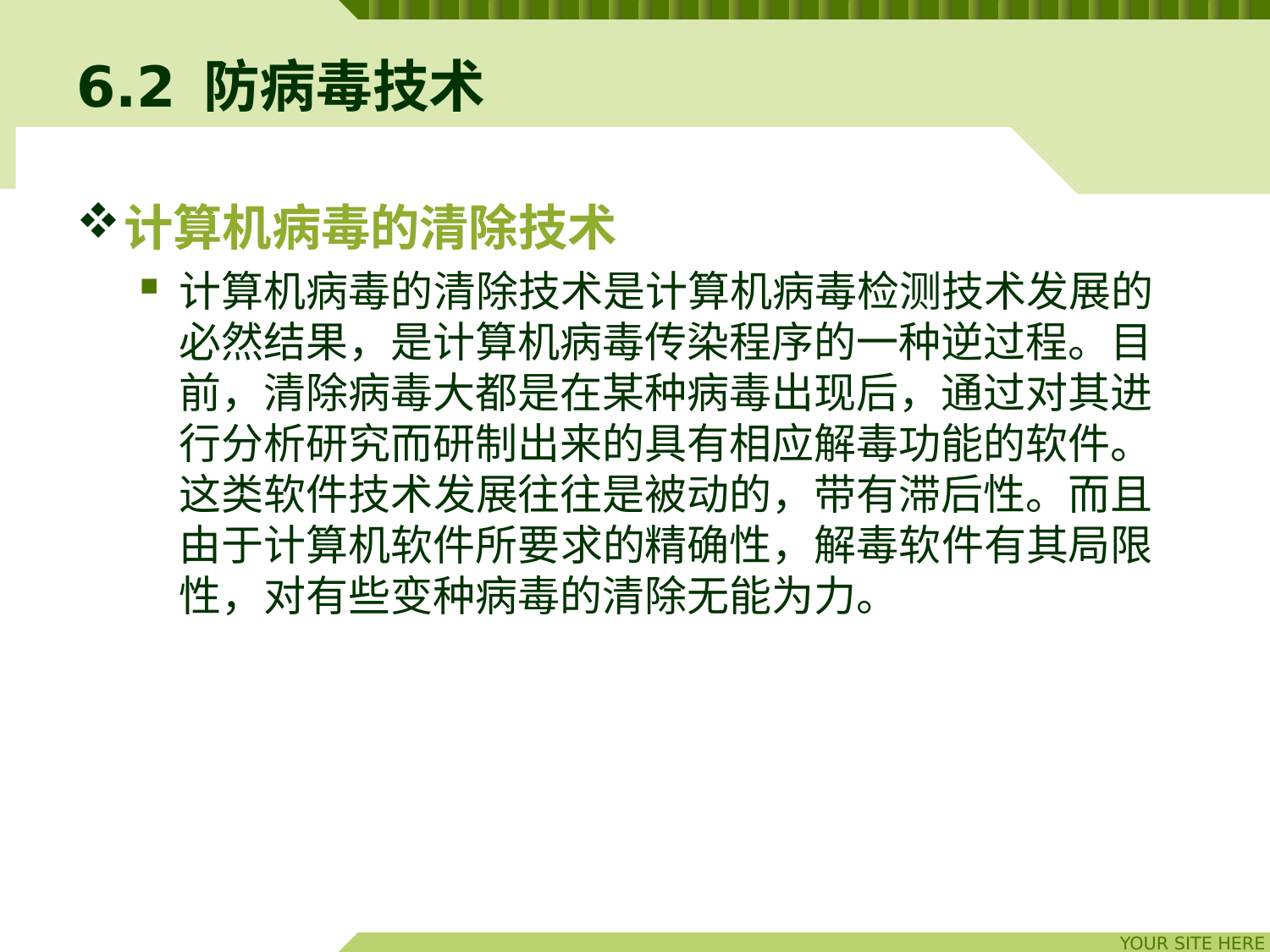

# 6.2	防病毒技术
计算机病毒的清除技术
计算机病毒的清除技术是计算机病毒检测技术发展的必然结果，是计算机病毒传染程序的一种逆过程。目前，清除病毒大都是在某种病毒出现后，通过对其进行分析研究而研制出来的具有相应解毒功能的软件。这类软件技术发展往往是被动的，带有滞后性。而且由于计算机软件所要求的精确性，解毒软件有其局限性，对有些变种病毒的清除无能为力。